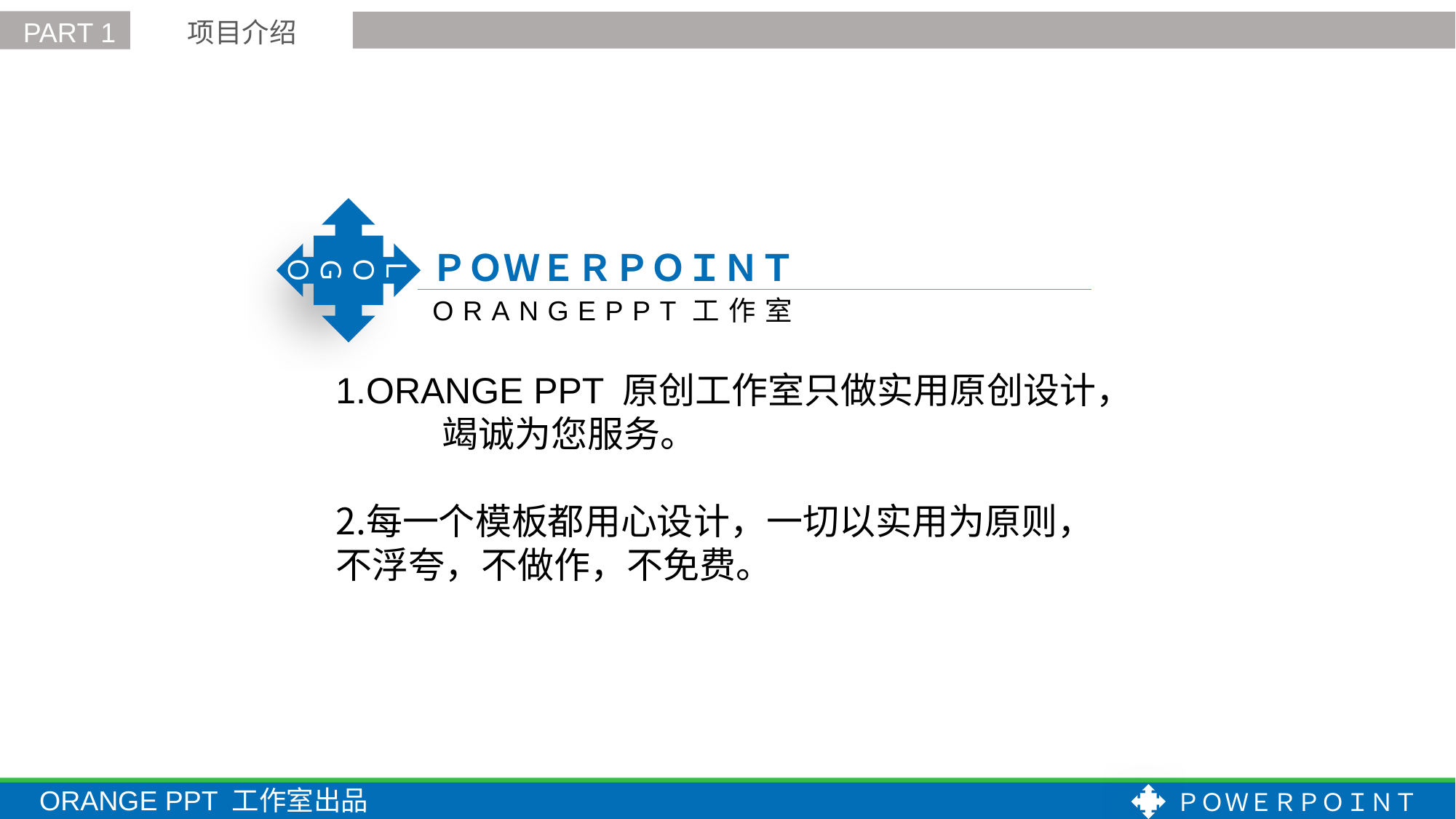

项目介绍
PART 1
ＬＯＧＯ
ＰＯＷＥＲＰＯＩＮＴ
ORANGEPPT工作室
ORANGE PPT 原创工作室只做实用原创设计，             竭诚为您服务。

每一个模板都用心设计，一切以实用为原则，不浮夸，不做作，不免费。